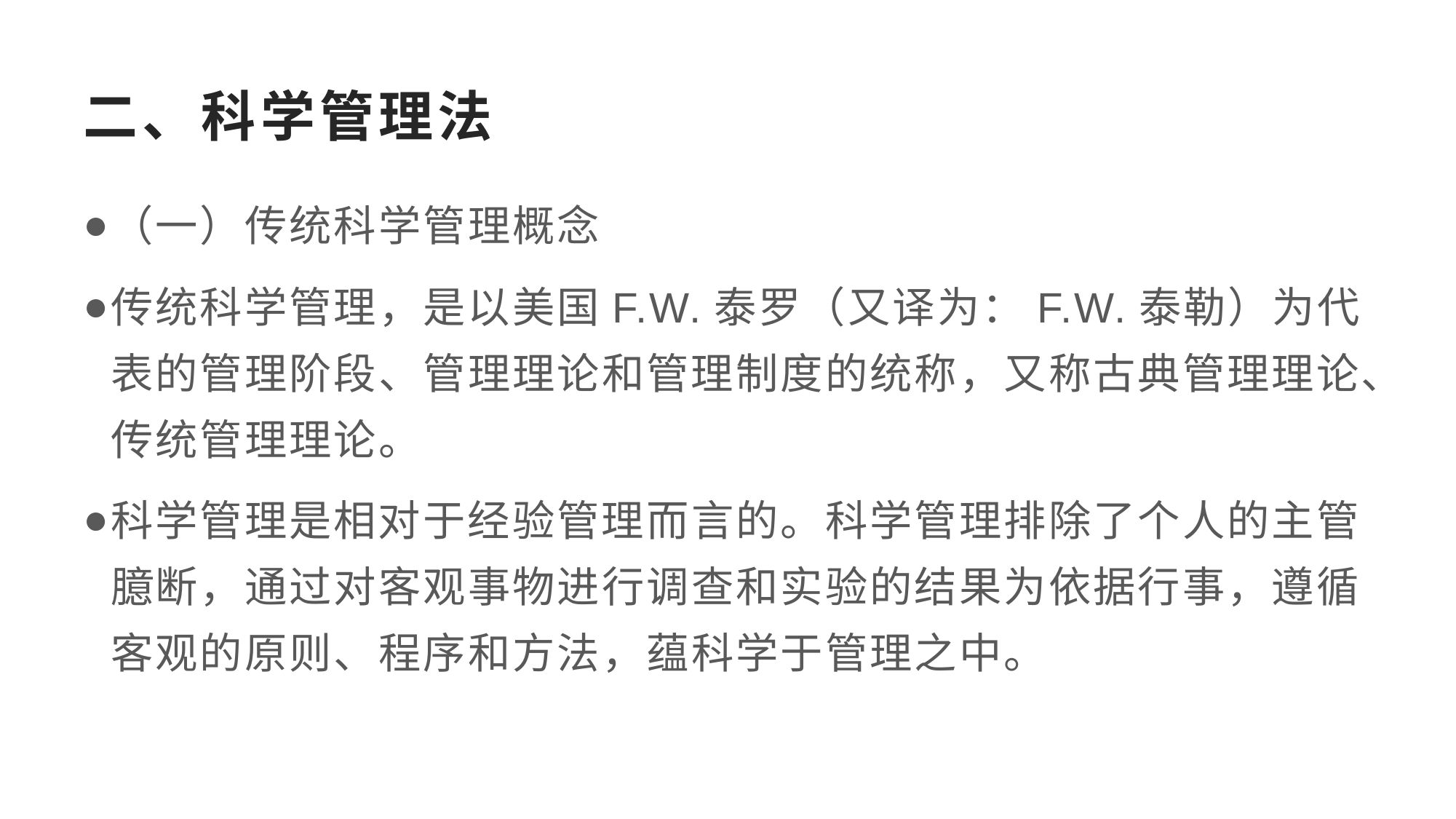

# 二、科学管理法
（一）传统科学管理概念
传统科学管理，是以美国F.W.泰罗（又译为：F.W.泰勒）为代表的管理阶段、管理理论和管理制度的统称，又称古典管理理论、传统管理理论。
科学管理是相对于经验管理而言的。科学管理排除了个人的主管臆断，通过对客观事物进行调查和实验的结果为依据行事，遵循客观的原则、程序和方法，蕴科学于管理之中。